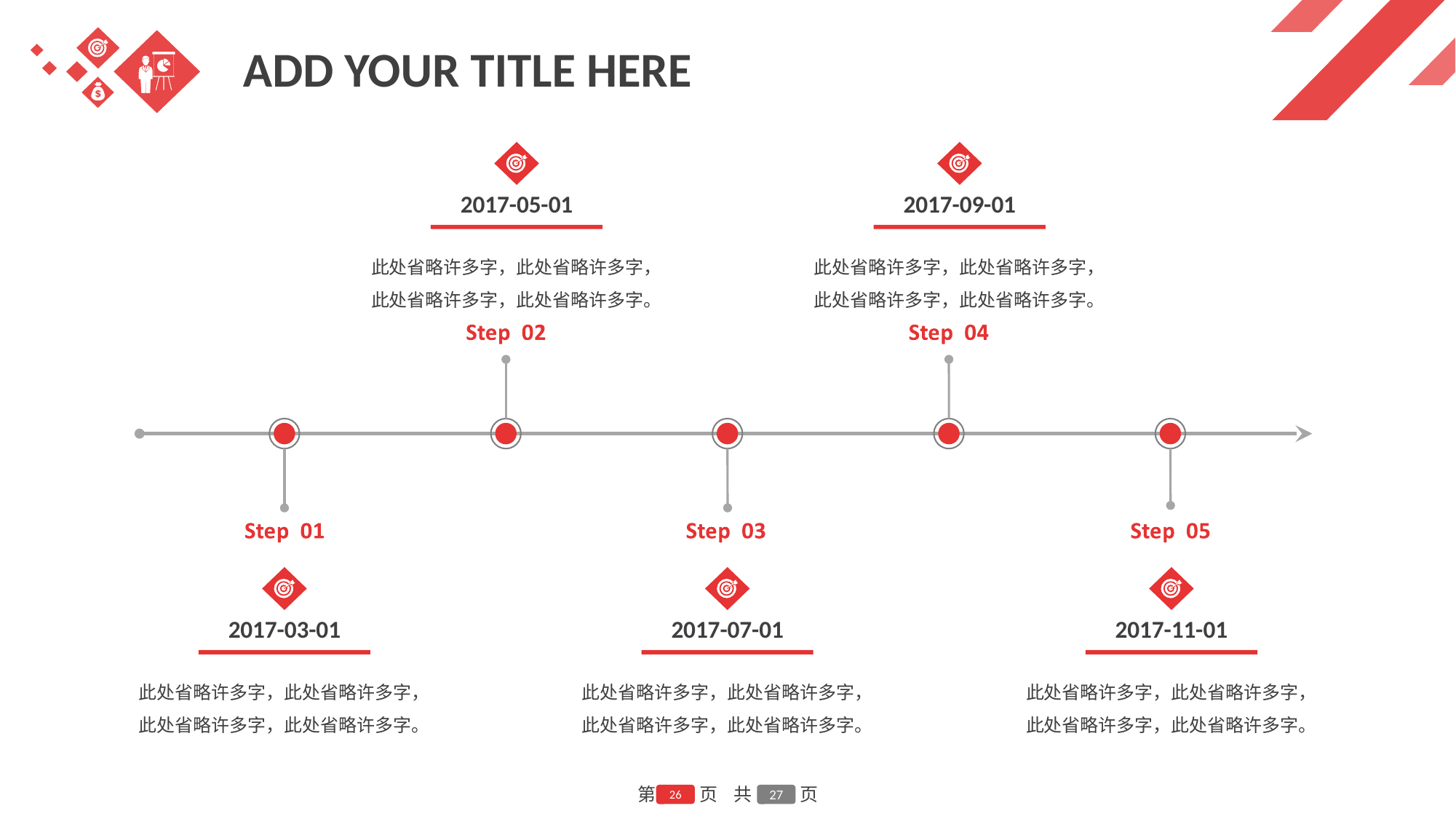

ADD YOUR TITLE HERE

2017-05-01
2017-09-01

此处省略许多字，此处省略许多字，此处省略许多字，此处省略许多字。
此处省略许多字，此处省略许多字，此处省略许多字，此处省略许多字。

2017-03-01
2017-07-01
2017-11-01

此处省略许多字，此处省略许多字，此处省略许多字，此处省略许多字。
此处省略许多字，此处省略许多字，此处省略许多字，此处省略许多字。
此处省略许多字，此处省略许多字，此处省略许多字，此处省略许多字。